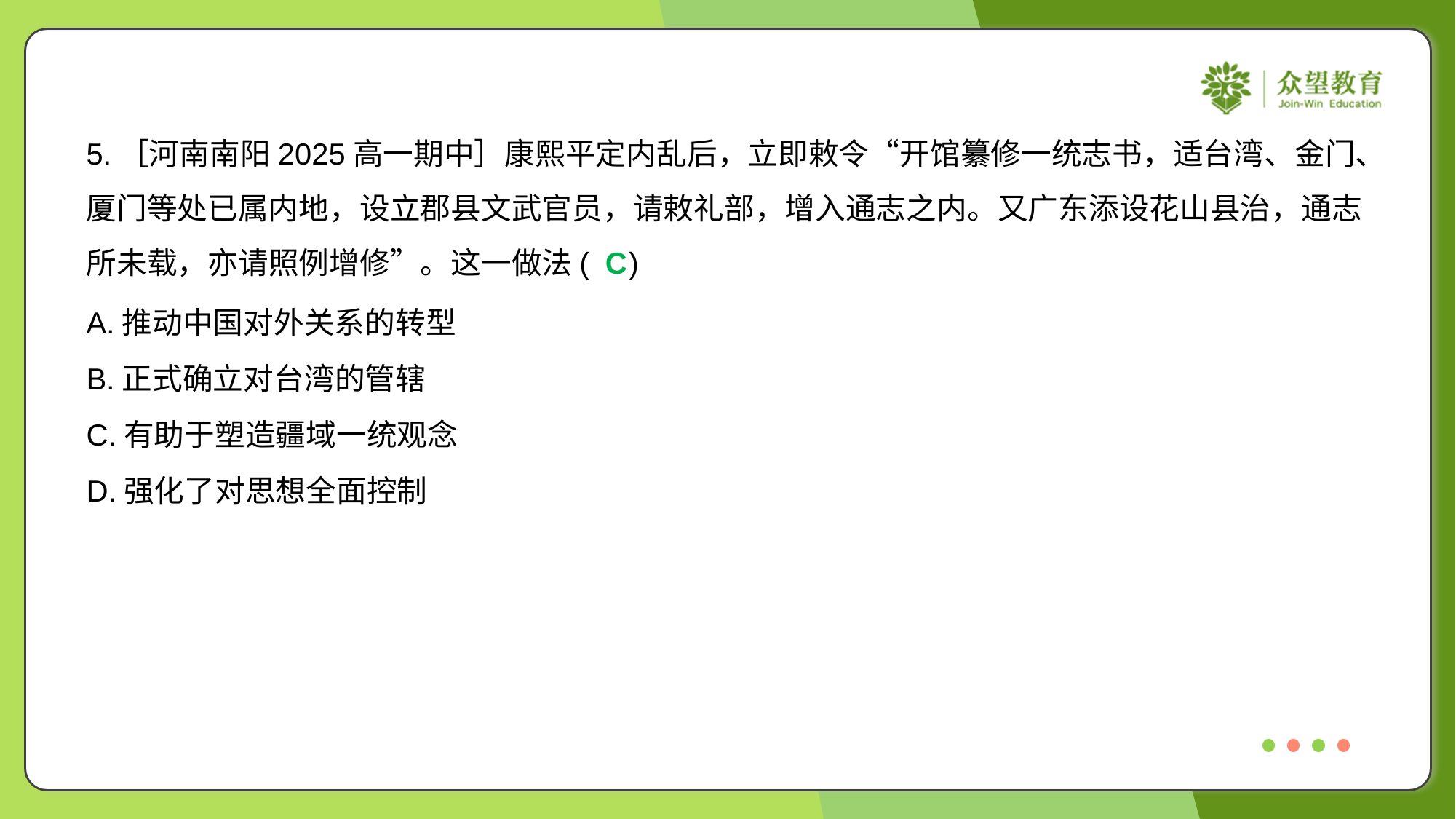

5.［河南南阳2025高一期中］康熙平定内乱后，立即敕令“开馆纂修一统志书，适台湾、金门、
厦门等处已属内地，设立郡县文武官员，请敕礼部，增入通志之内。又广东添设花山县治，通志
所未载，亦请照例增修”。这一做法(     )
C
A.推动中国对外关系的转型
B.正式确立对台湾的管辖
C.有助于塑造疆域一统观念
D.强化了对思想全面控制